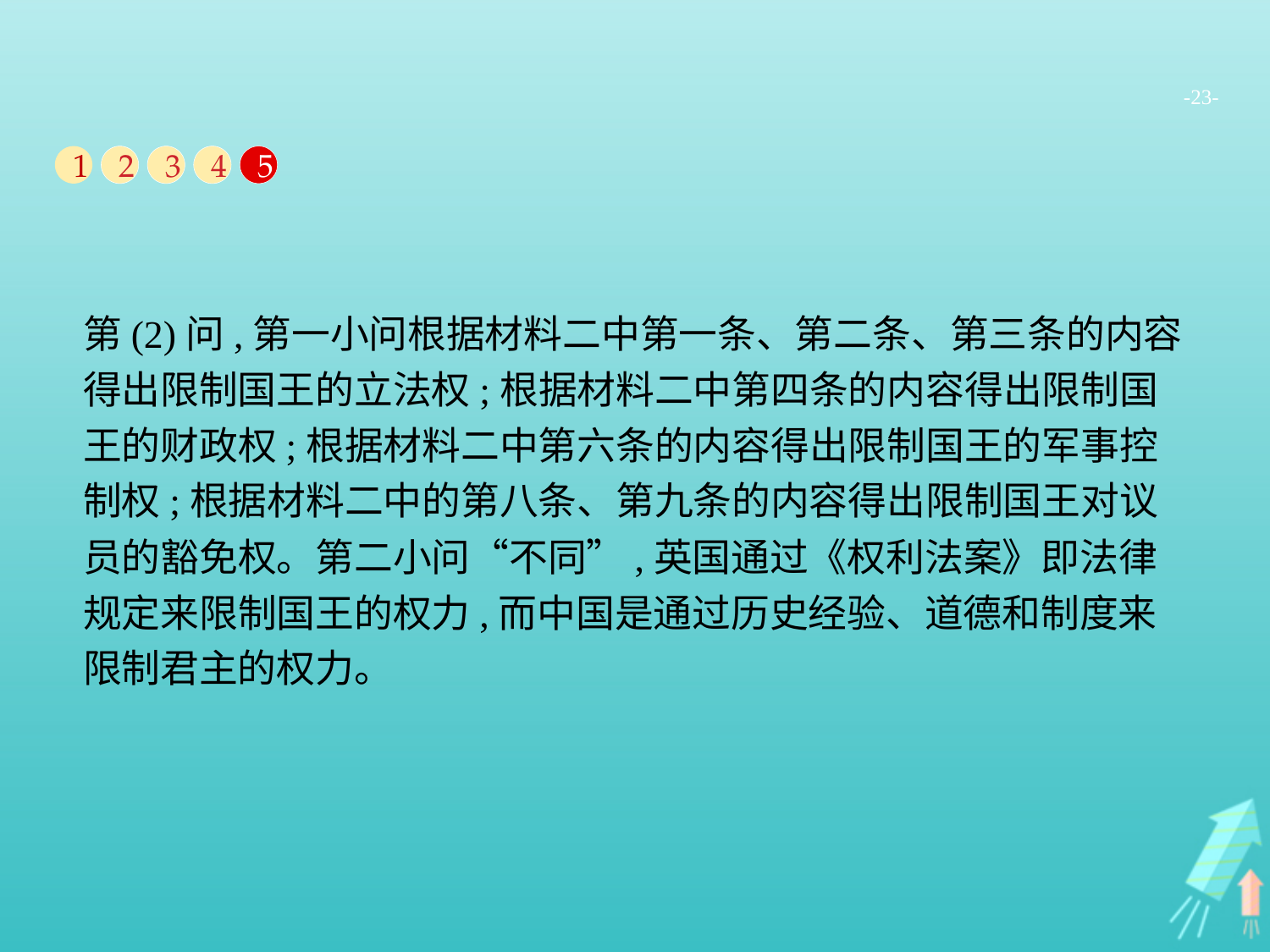

-23-
1
2
3
4
5
第(2)问,第一小问根据材料二中第一条、第二条、第三条的内容得出限制国王的立法权;根据材料二中第四条的内容得出限制国王的财政权;根据材料二中第六条的内容得出限制国王的军事控制权;根据材料二中的第八条、第九条的内容得出限制国王对议员的豁免权。第二小问“不同”,英国通过《权利法案》即法律规定来限制国王的权力,而中国是通过历史经验、道德和制度来限制君主的权力。